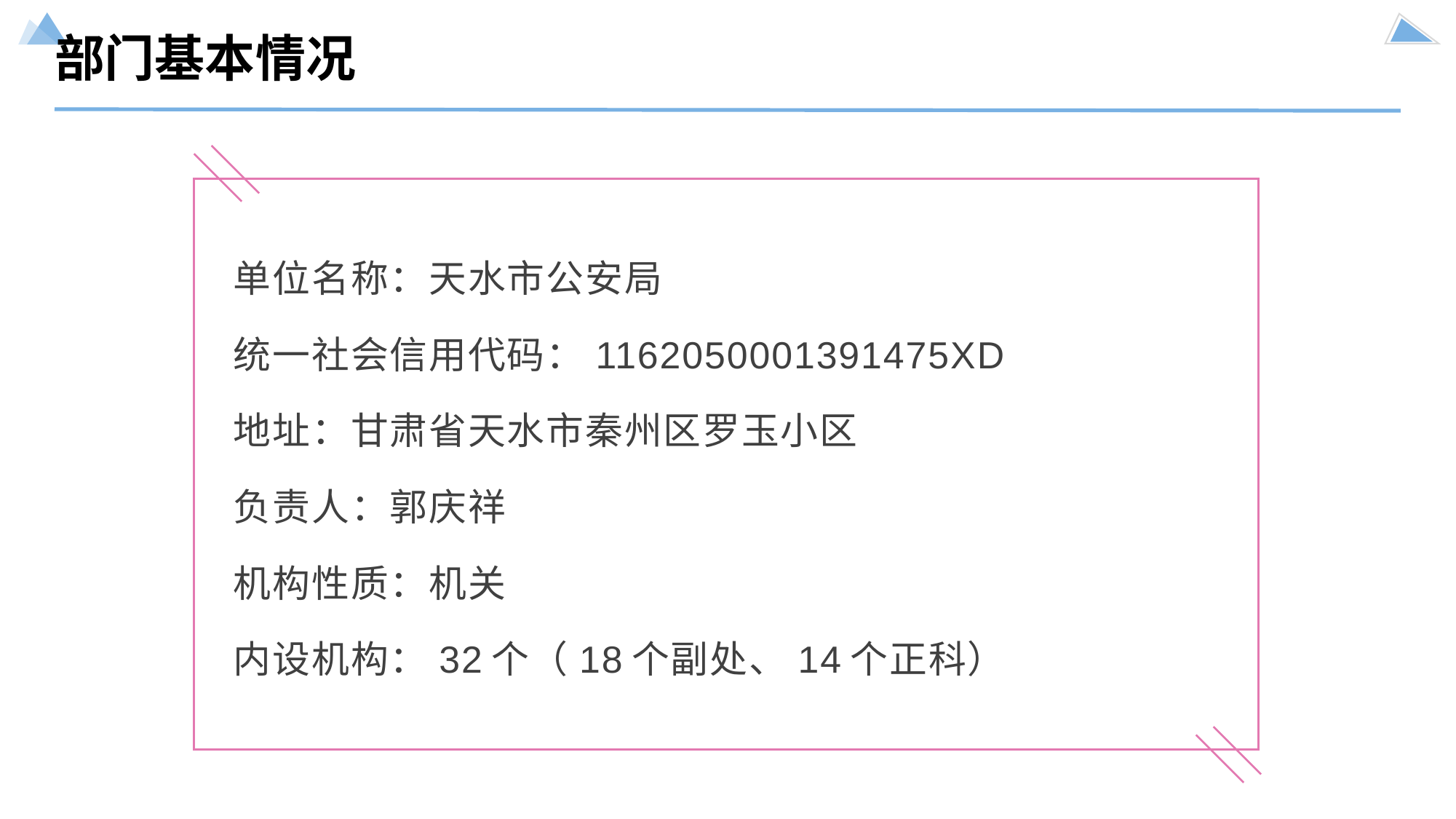

部门基本情况

单位名称：天水市公安局
统一社会信用代码：1162050001391475XD
地址：甘肃省天水市秦州区罗玉小区
负责人：郭庆祥
机构性质：机关
内设机构：32个（18个副处、14个正科）